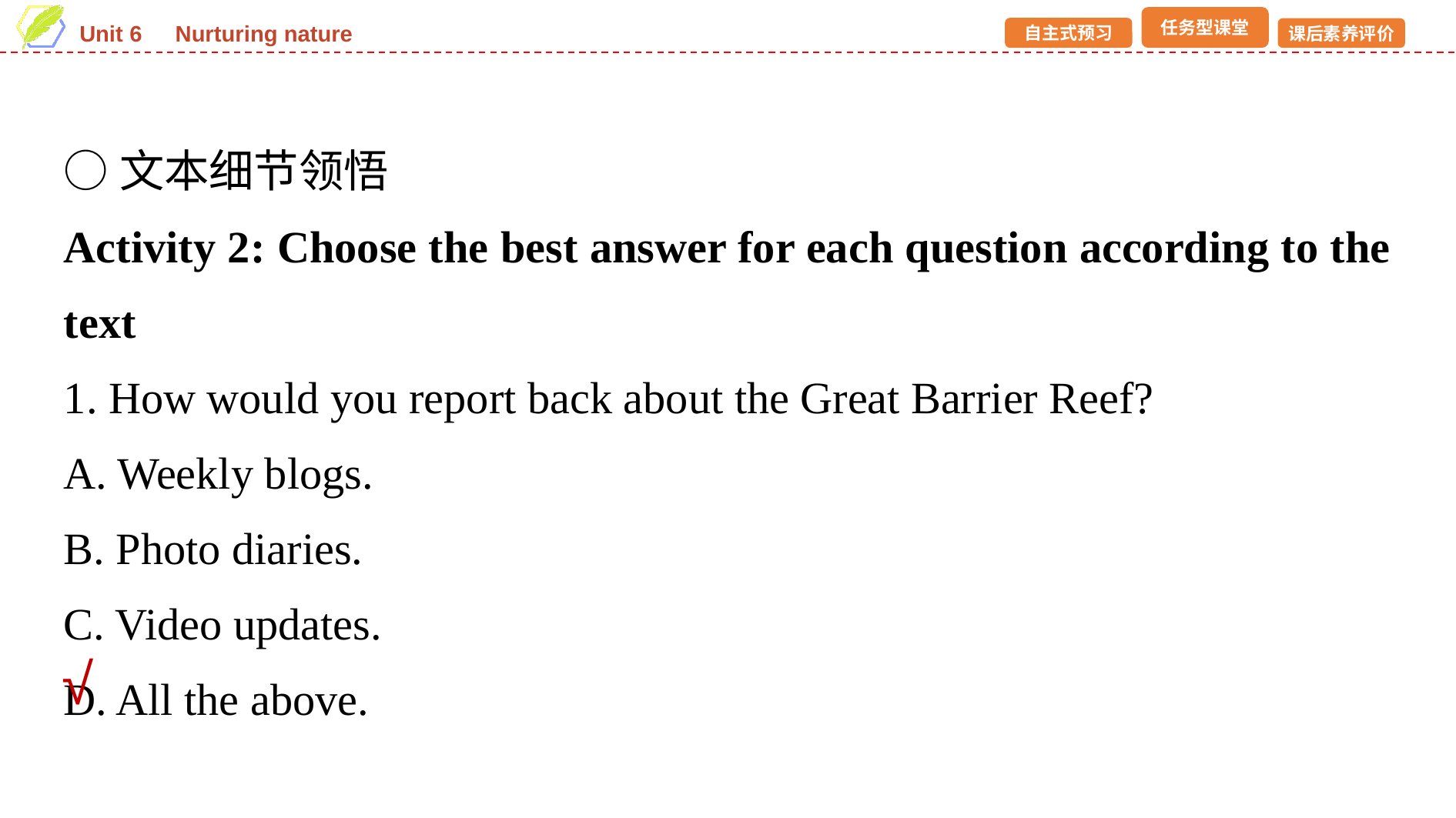

○文本细节领悟
Activity 2: Choose the best answer for each question according to the text
1. How would you report back about the Great Barrier Reef?
A. Weekly blogs.
B. Photo diaries.
C. Video updates.
D. All the above.
√